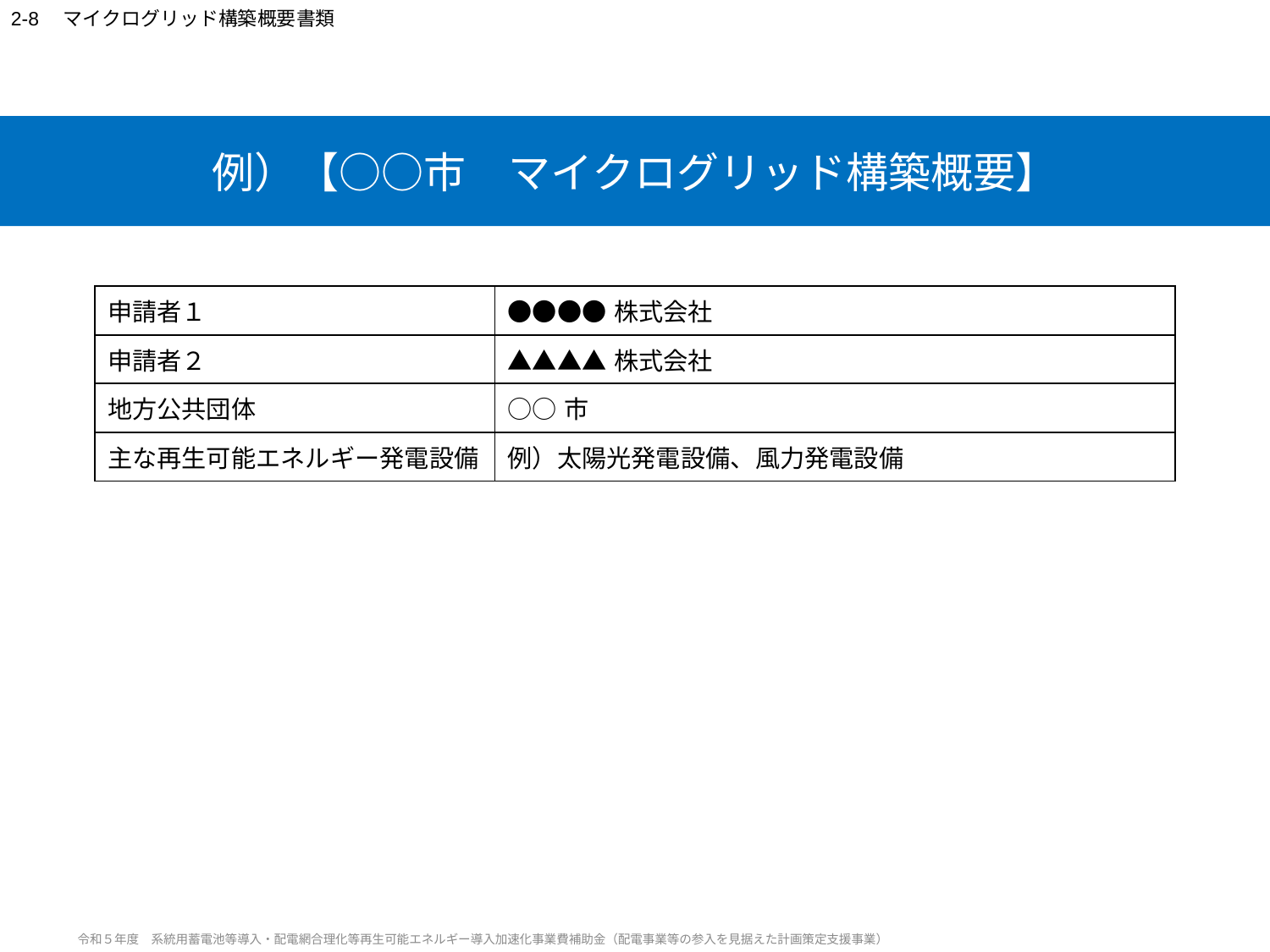

2-8　マイクログリッド構築概要書類
# 例）【○○市　マイクログリッド構築概要】
| 申請者１ | ●●●●株式会社 |
| --- | --- |
| 申請者２ | ▲▲▲▲株式会社 |
| 地方公共団体 | ○○市 |
| 主な再生可能エネルギー発電設備 | 例）太陽光発電設備、風力発電設備 |